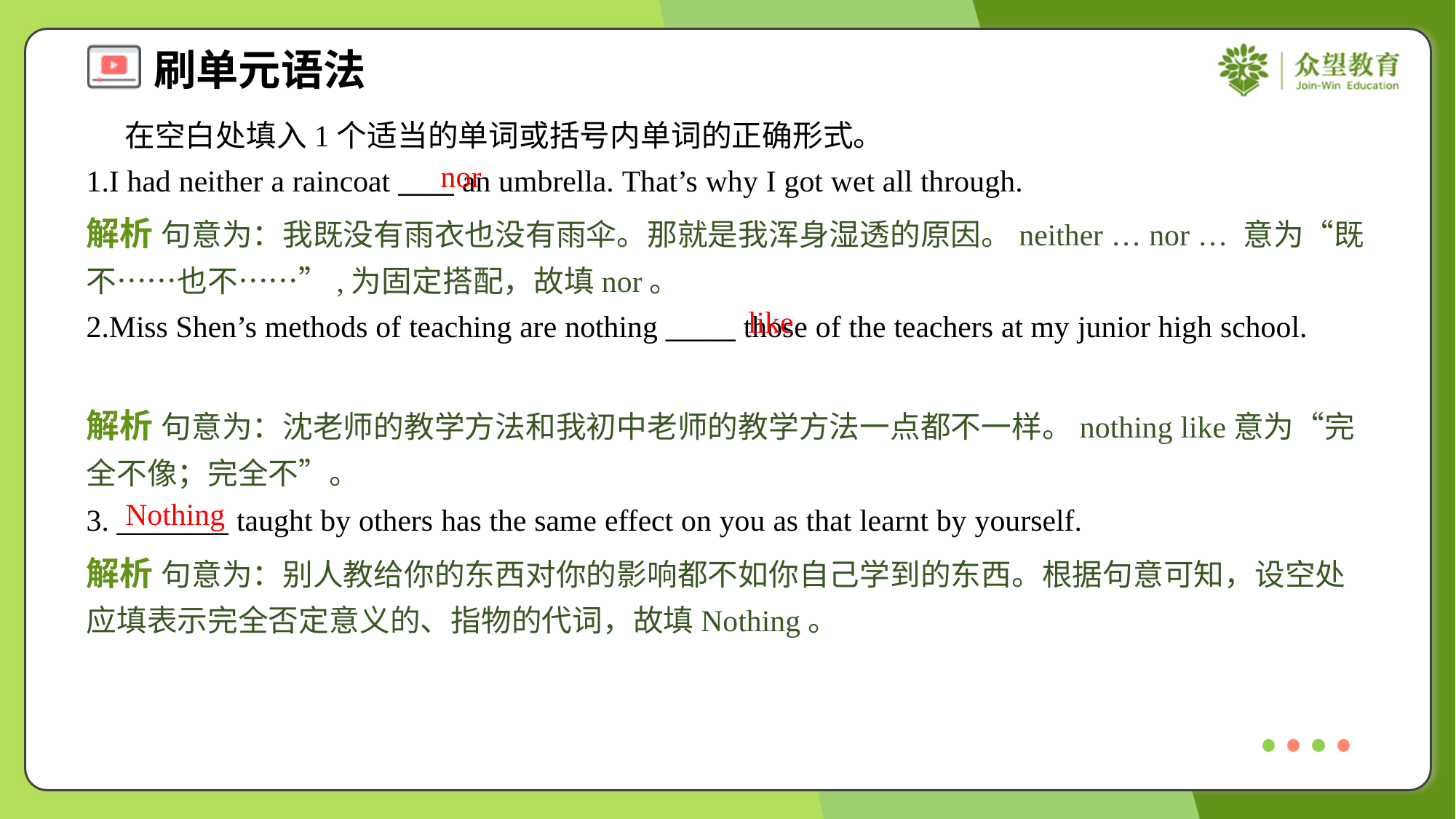

在空白处填入1个适当的单词或括号内单词的正确形式。
1.I had neither a raincoat ____ an umbrella. That’s why I got wet all through.
nor
解析 句意为：我既没有雨衣也没有雨伞。那就是我浑身湿透的原因。neither … nor … 意为“既不……也不……”,为固定搭配，故填nor。
like
2.Miss Shen’s methods of teaching are nothing _____ those of the teachers at my junior high school.
解析 句意为：沈老师的教学方法和我初中老师的教学方法一点都不一样。nothing like意为“完全不像；完全不”。
Nothing
3. ________ taught by others has the same effect on you as that learnt by yourself.
解析 句意为：别人教给你的东西对你的影响都不如你自己学到的东西。根据句意可知，设空处应填表示完全否定意义的、指物的代词，故填Nothing。